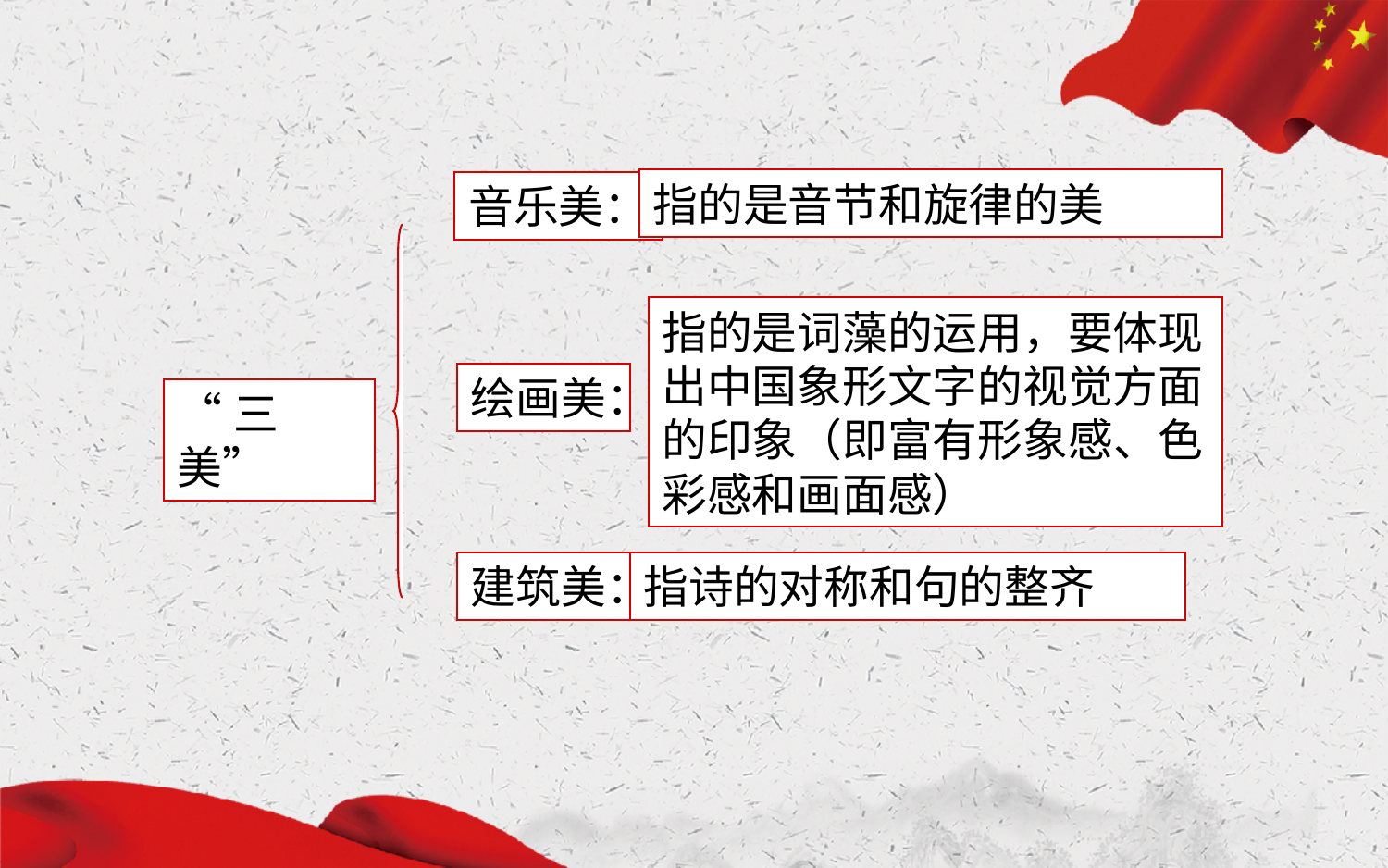

指的是音节和旋律的美
音乐美：

指的是词藻的运用，要体现出中国象形文字的视觉方面的印象（即富有形象感、色彩感和画面感）
绘画美：
“三美”
建筑美：
指诗的对称和句的整齐